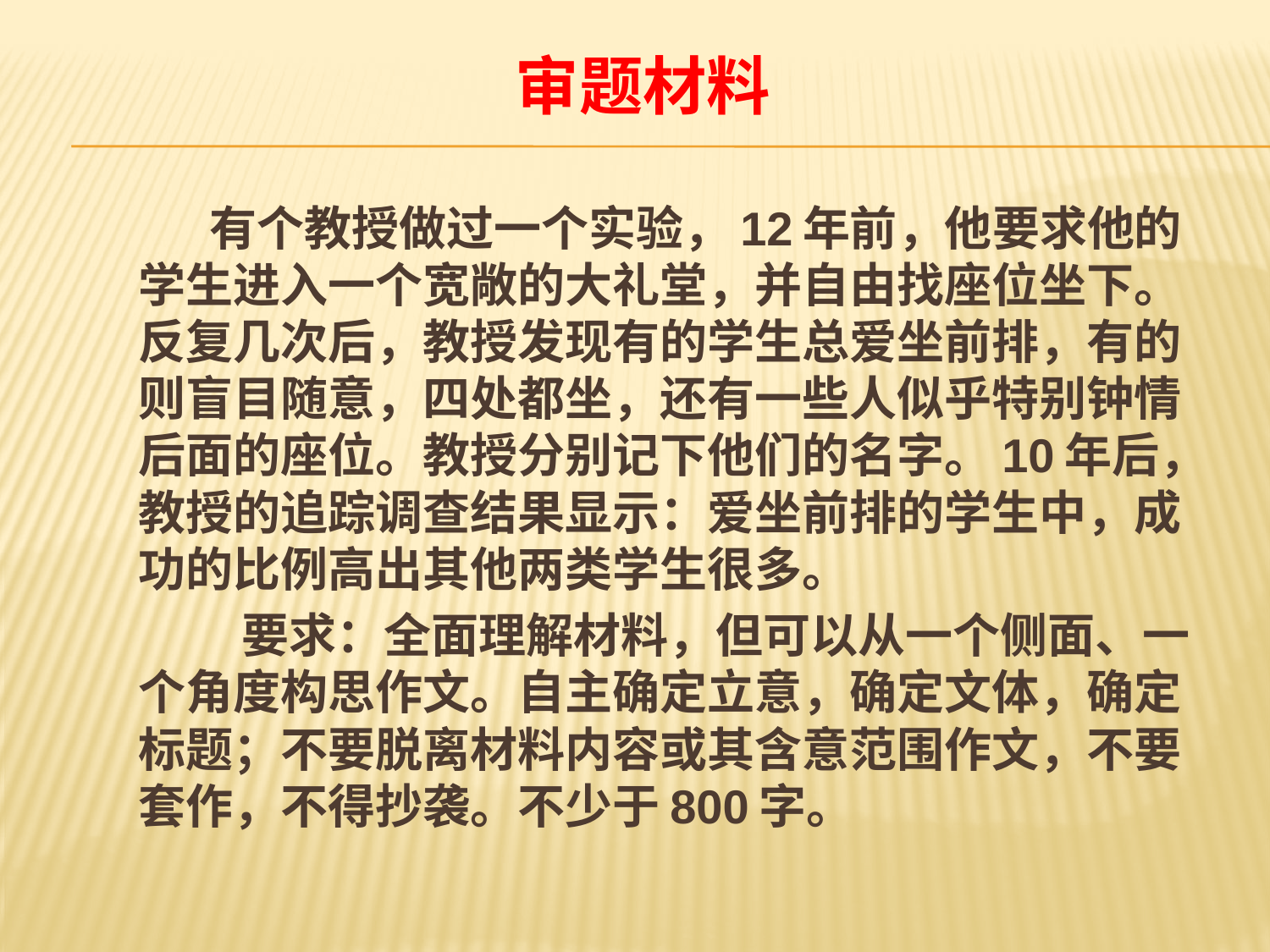

审题材料

          有个教授做过一个实验，12年前，他要求他的学生进入一个宽敞的大礼堂，并自由找座位坐下。反复几次后，教授发现有的学生总爱坐前排，有的则盲目随意，四处都坐，还有一些人似乎特别钟情后面的座位。教授分别记下他们的名字。10年后，教授的追踪调查结果显示：爱坐前排的学生中，成功的比例高出其他两类学生很多。
             要求：全面理解材料，但可以从一个侧面、一个角度构思作文。自主确定立意，确定文体，确定标题；不要脱离材料内容或其含意范围作文，不要套作，不得抄袭。不少于800字。